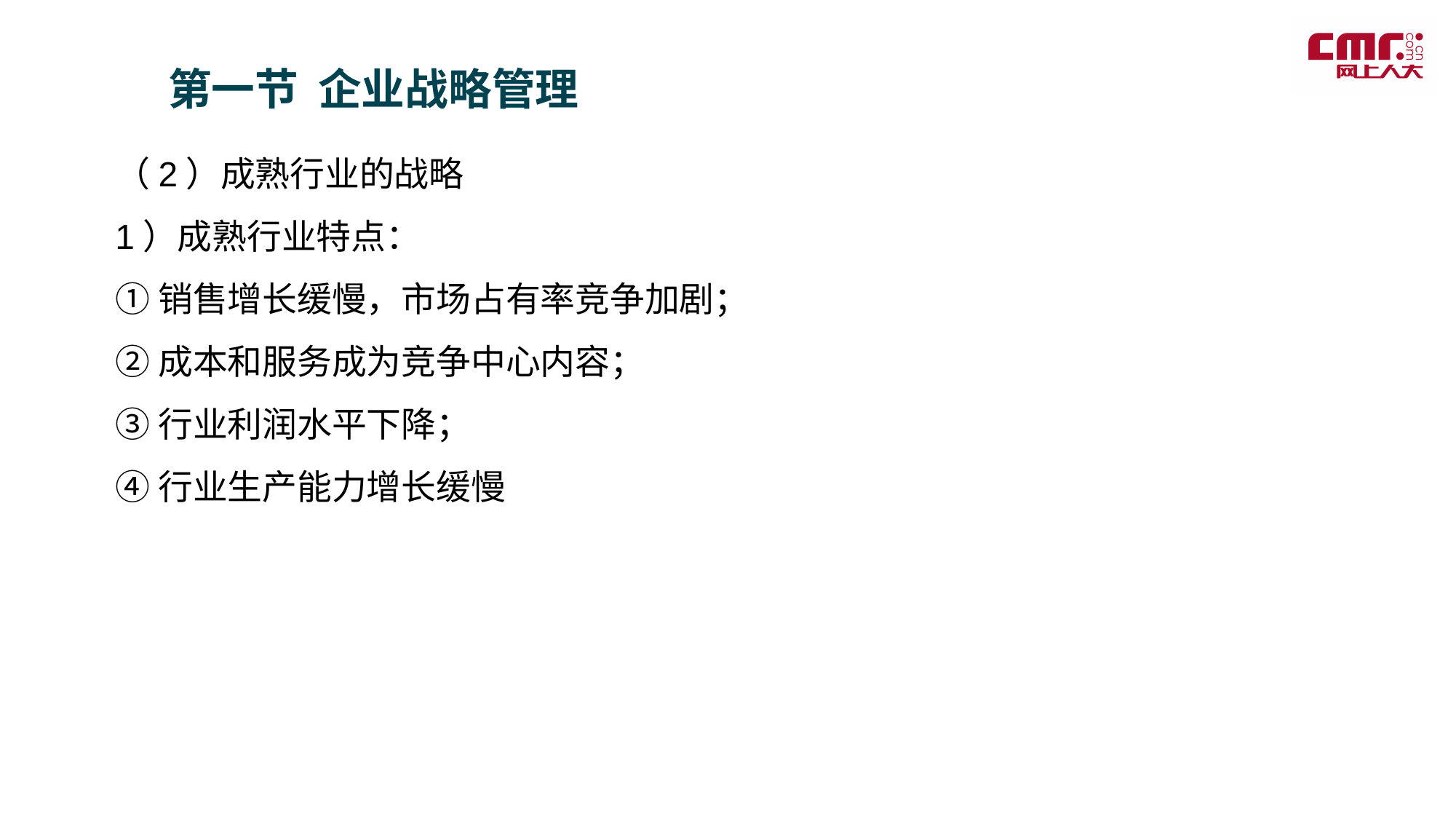

第一节  企业战略管理
（2）成熟行业的战略
1）成熟行业特点：
①销售增长缓慢，市场占有率竞争加剧；
②成本和服务成为竞争中心内容；
③行业利润水平下降；
④行业生产能力增长缓慢